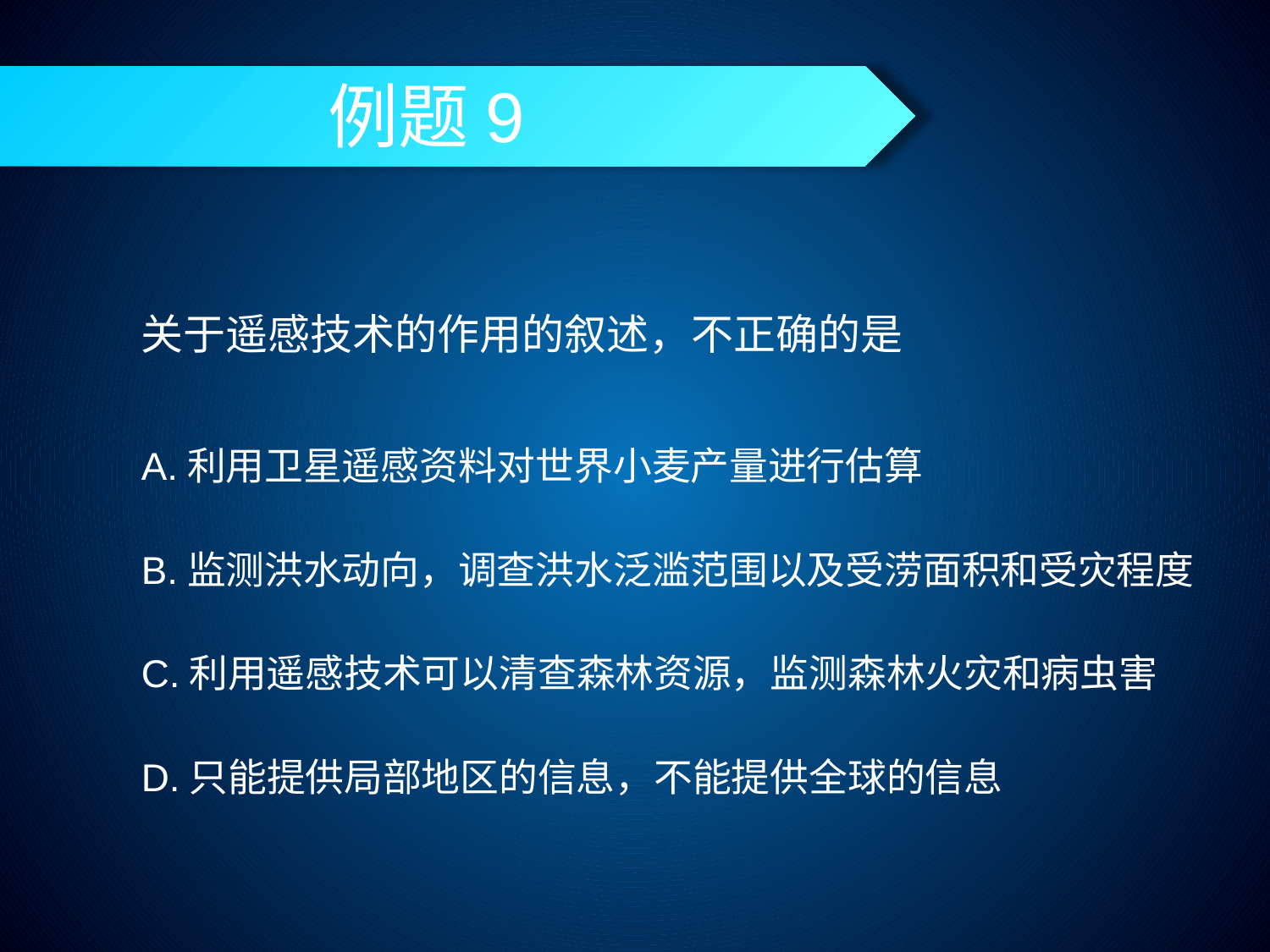

# 例题9
关于遥感技术的作用的叙述，不正确的是
A.利用卫星遥感资料对世界小麦产量进行估算
B.监测洪水动向，调查洪水泛滥范围以及受涝面积和受灾程度
C.利用遥感技术可以清查森林资源，监测森林火灾和病虫害
D.只能提供局部地区的信息，不能提供全球的信息